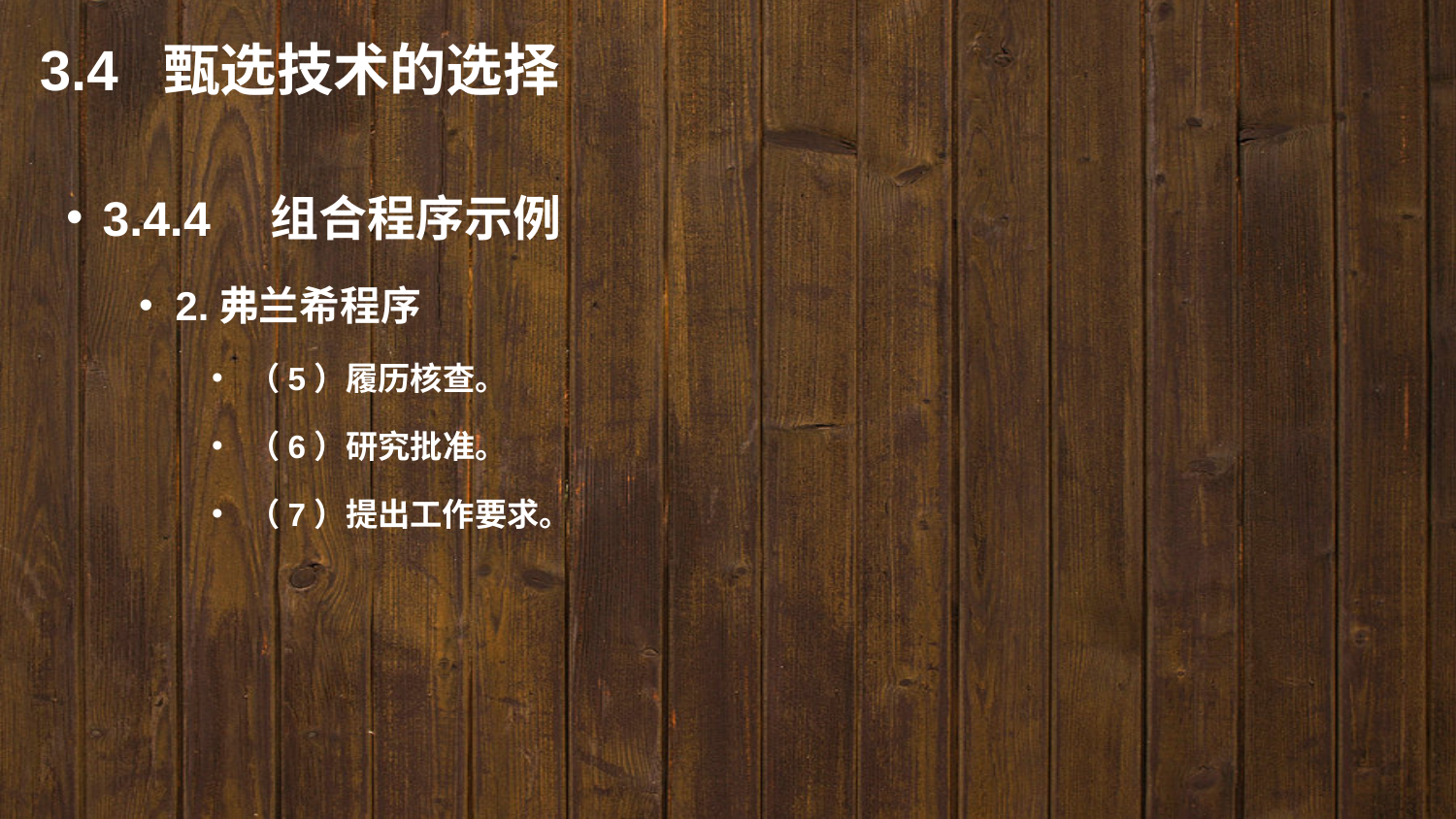

3.4  甄选技术的选择
3.4.4　组合程序示例
2.弗兰希程序
（5）履历核查。
（6）研究批准。
（7）提出工作要求。